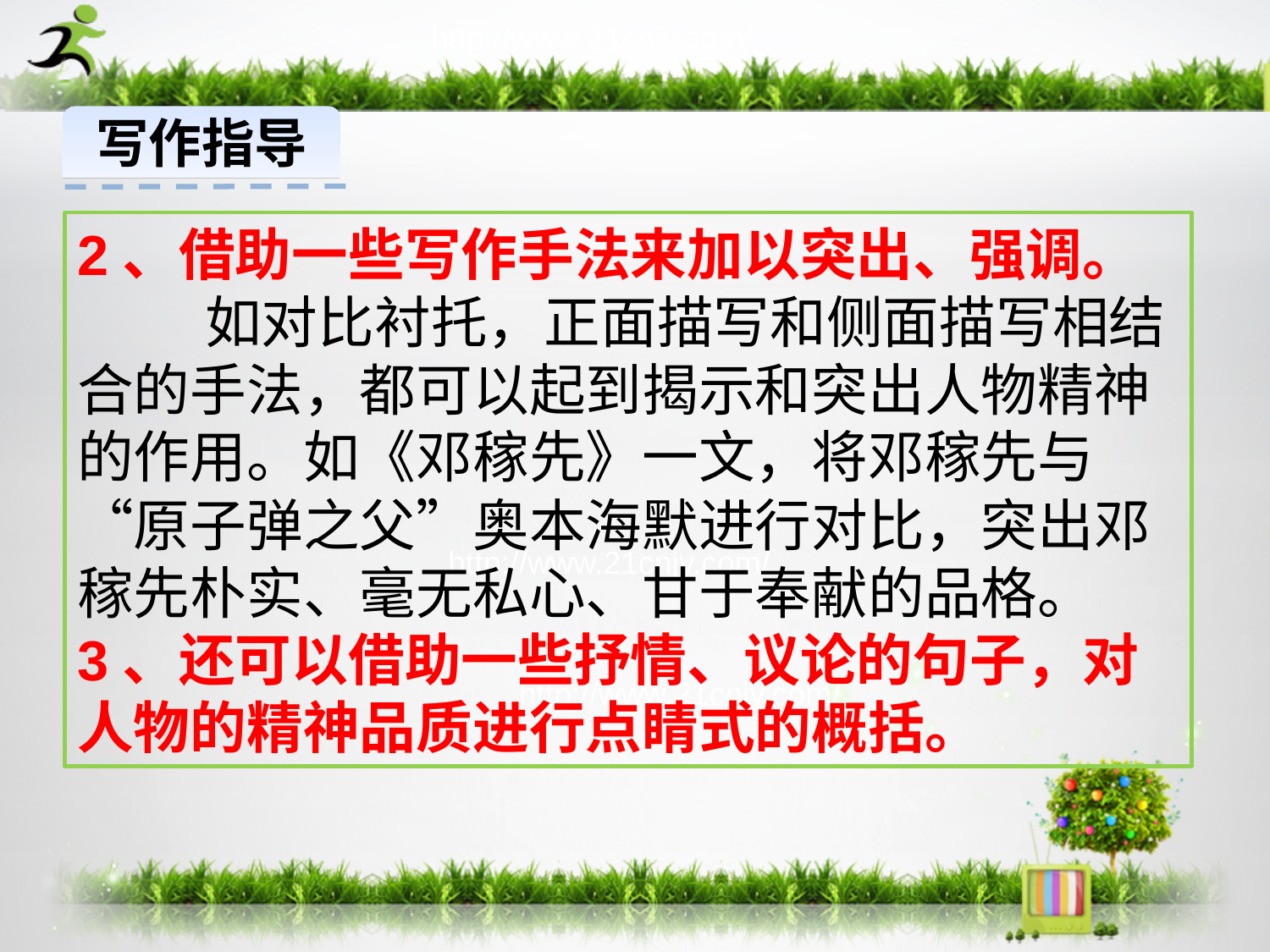

写作指导

2、借助一些写作手法来加以突出、强调。
         如对比衬托，正面描写和侧面描写相结合的手法，都可以起到揭示和突出人物精神的作用。如《邓稼先》一文，将邓稼先与“原子弹之父”奥本海默进行对比，突出邓稼先朴实、毫无私心、甘于奉献的品格。
3、还可以借助一些抒情、议论的句子，对人物的精神品质进行点睛式的概括。